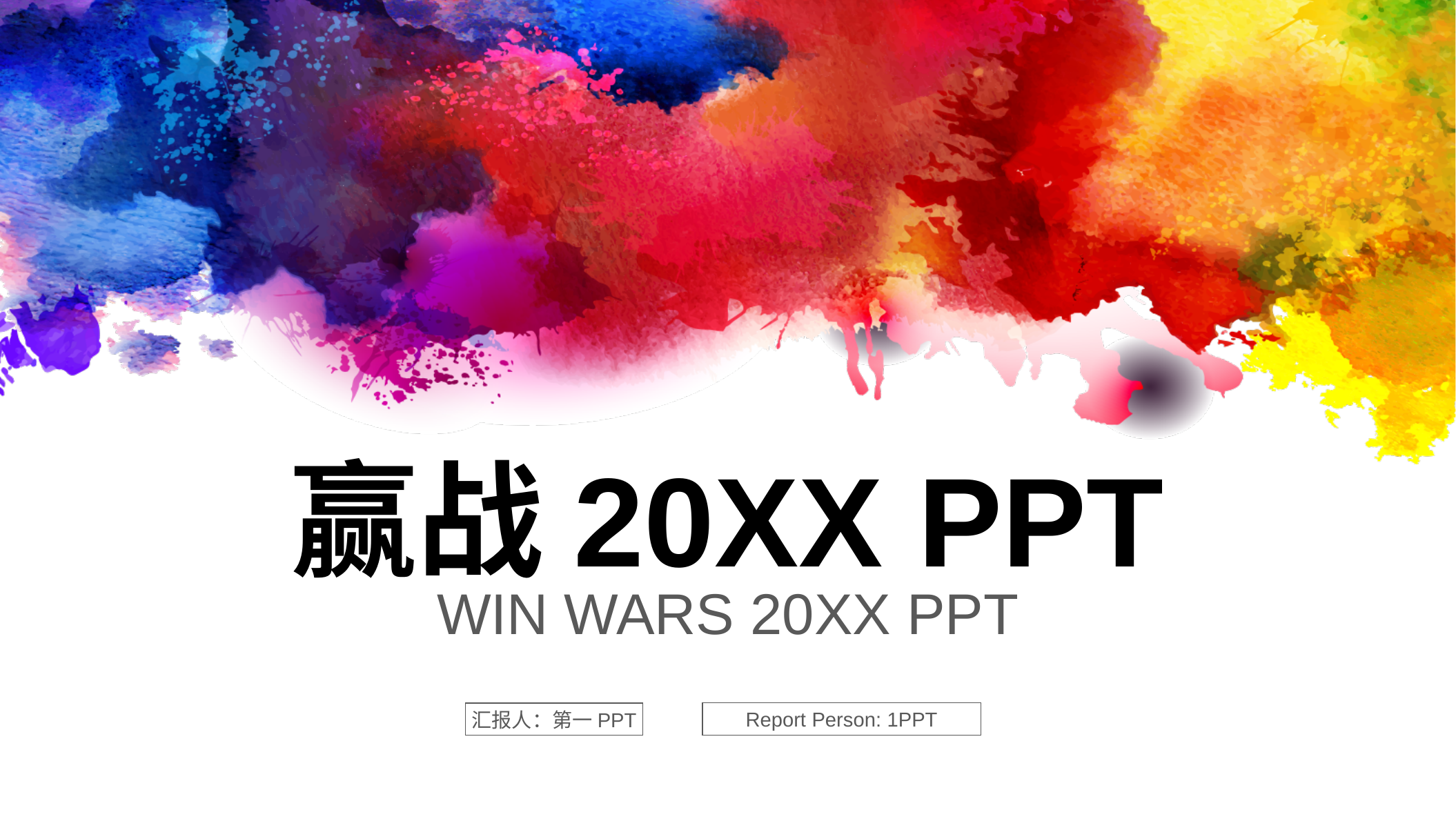

赢战20XX PPT
WIN WARS 20XX PPT
Report Person: 1PPT
汇报人：第一PPT